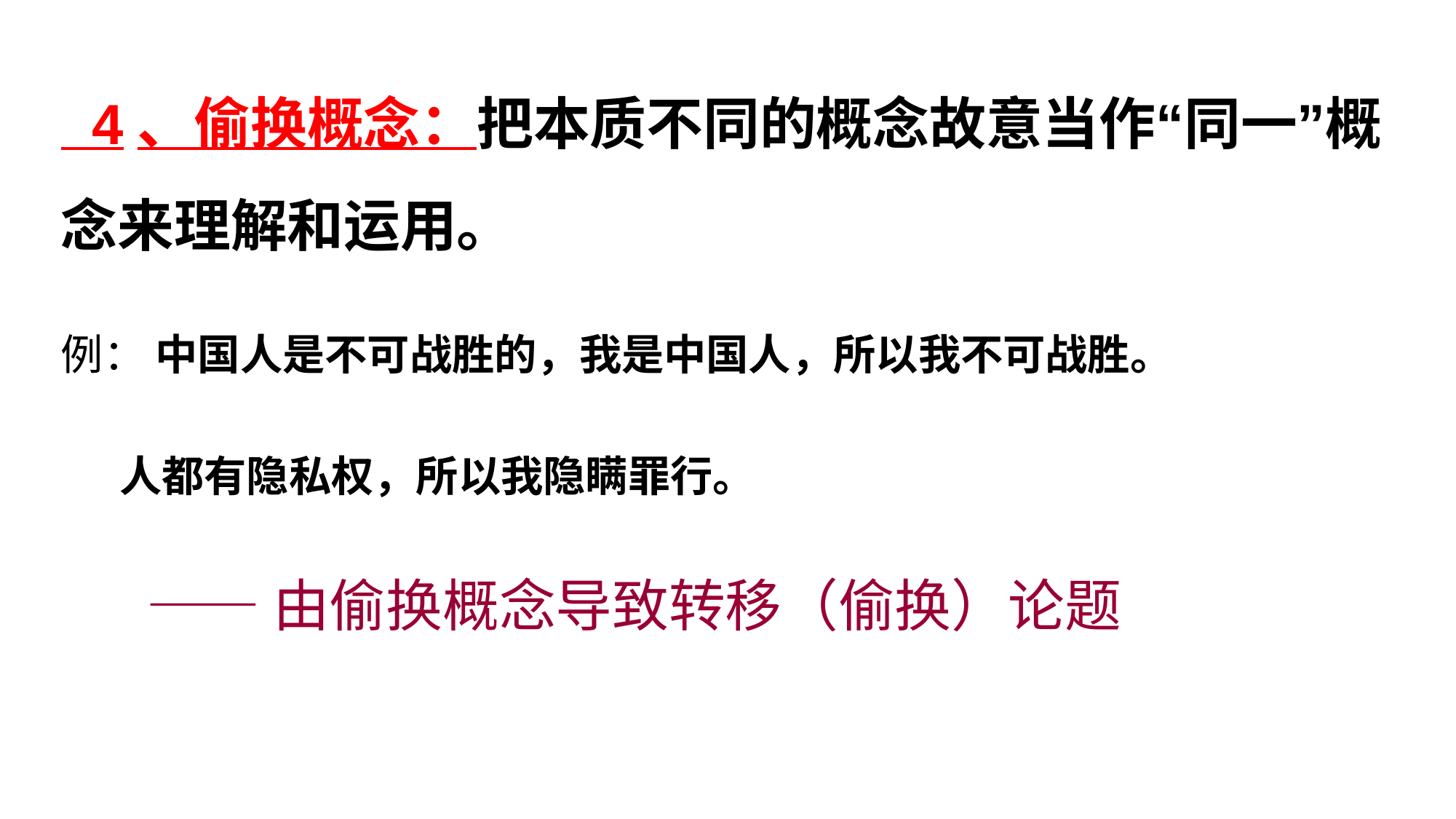

4、偷换概念：把本质不同的概念故意当作“同一”概念来理解和运用。

例： 中国人是不可战胜的，我是中国人，所以我不可战胜。

     人都有隐私权，所以我隐瞒罪行。

         ——由偷换概念导致转移（偷换）论题